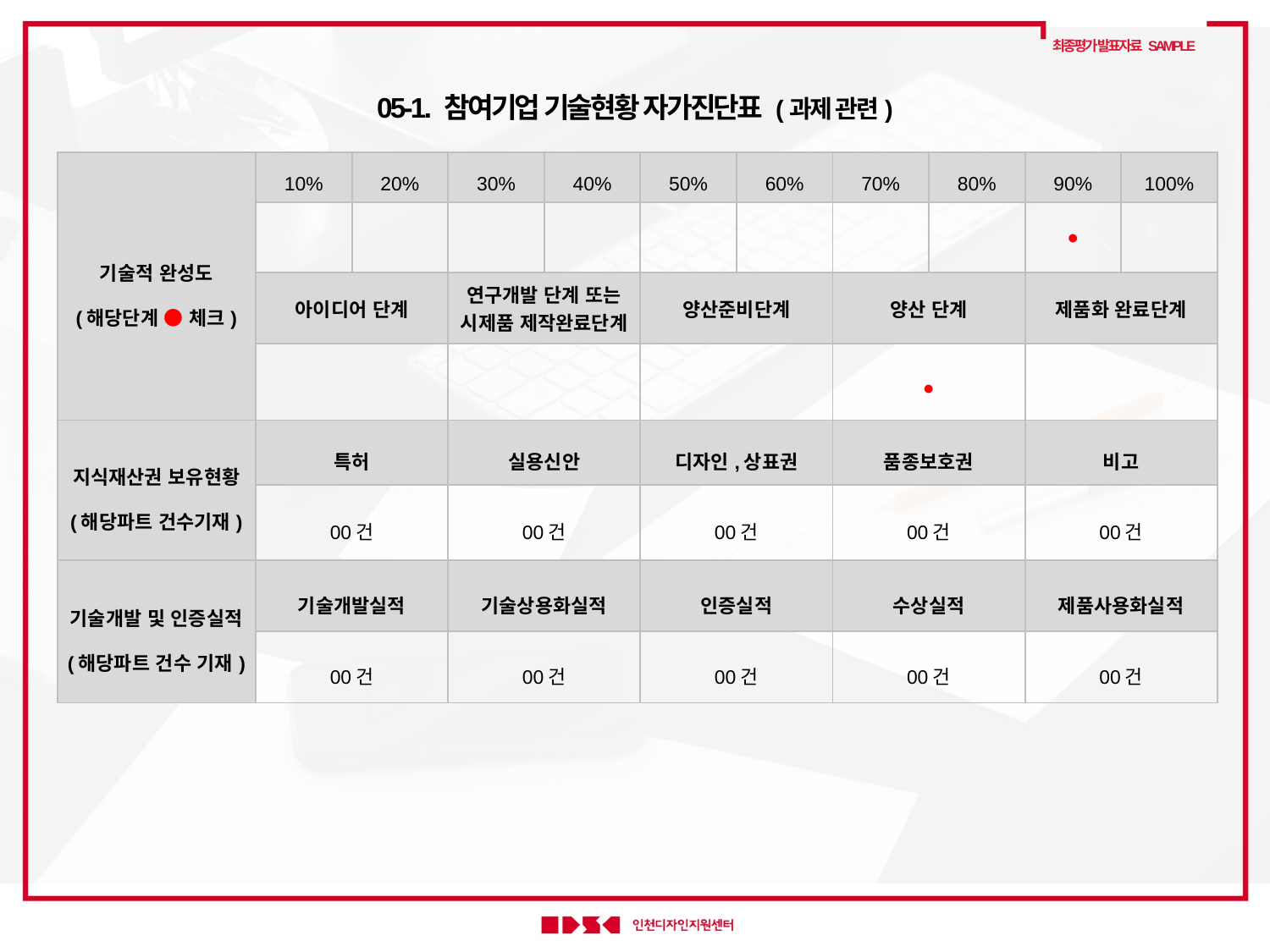

최종평가 발표자료 SAMPLE
05-1. 참여기업 기술현황 자가진단표 (과제 관련)
| 기술적 완성도 (해당단계 ● 체크) | 10% | 20% | 30% | 40% | 50% | 60% | 70% | 80% | 90% | 100% |
| --- | --- | --- | --- | --- | --- | --- | --- | --- | --- | --- |
|  |  |  |  |  |  |  |  |  | ● |  |
|  | 아이디어 단계 |  | 연구개발 단계 또는 시제품 제작완료단계 |  | 양산준비단계 |  | 양산 단계 |  | 제품화 완료단계 |  |
|  |  |  |  |  |  |  | ● |  |  |  |
| 지식재산권 보유현황 (해당파트 건수기재) | 특허 |  | 실용신안 |  | 디자인,상표권 |  | 품종보호권 |  | 비고 |  |
|  | 00건 |  | 00건 |  | 00건 |  | 00건 |  | 00건 |  |
| 기술개발 및 인증실적 (해당파트 건수 기재) | 기술개발실적 |  | 기술상용화실적 |  | 인증실적 |  | 수상실적 |  | 제품사용화실적 |  |
|  | 00건 |  | 00건 |  | 00건 |  | 00건 |  | 00건 |  |